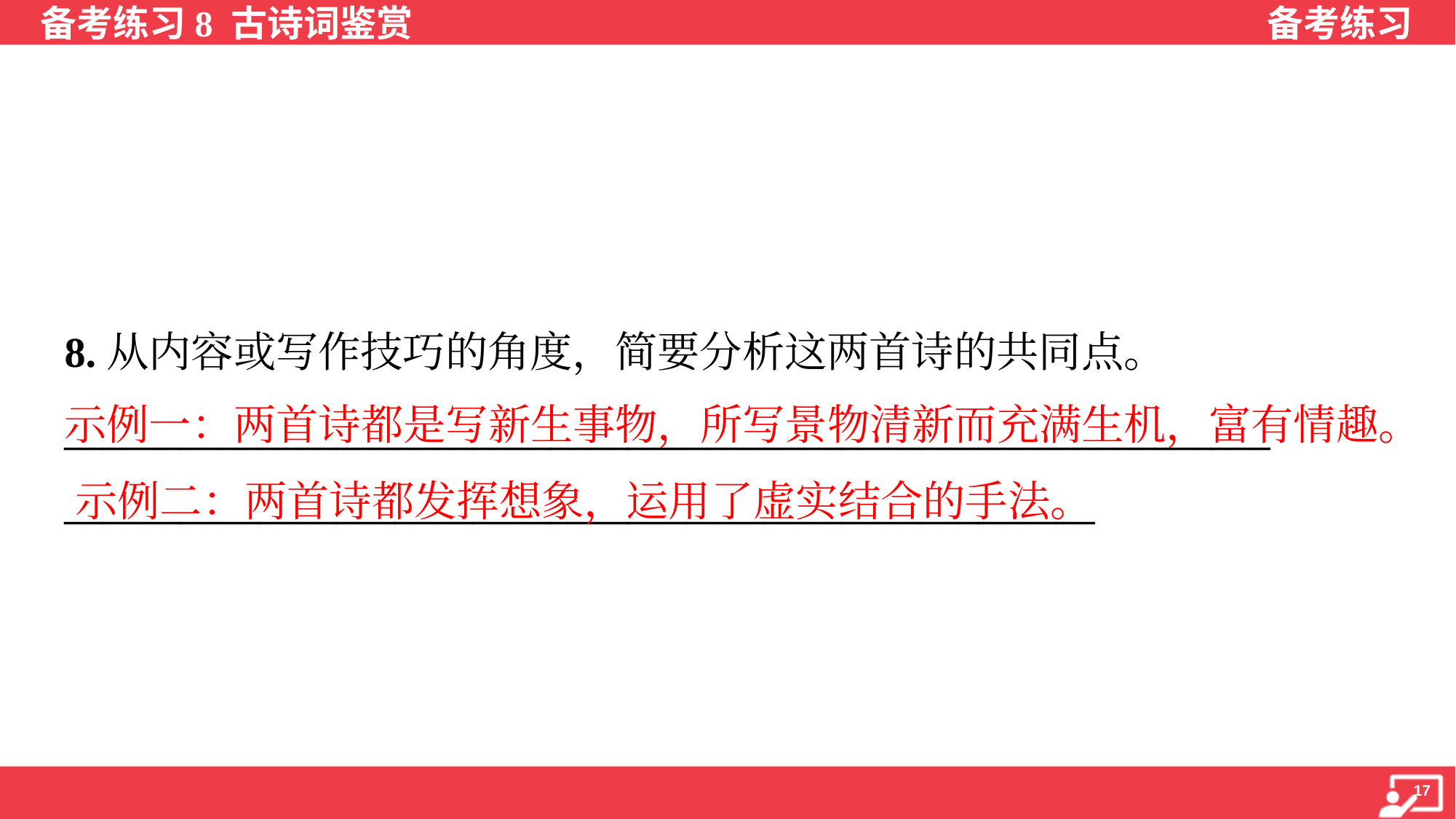

8.从内容或写作技巧的角度，简要分析这两首诗的共同点。
______________________________________________________________
_____________________________________________________
示例一：两首诗都是写新生事物，所写景物清新而充满生机，富有情趣。 示例二：两首诗都发挥想象，运用了虚实结合的手法。